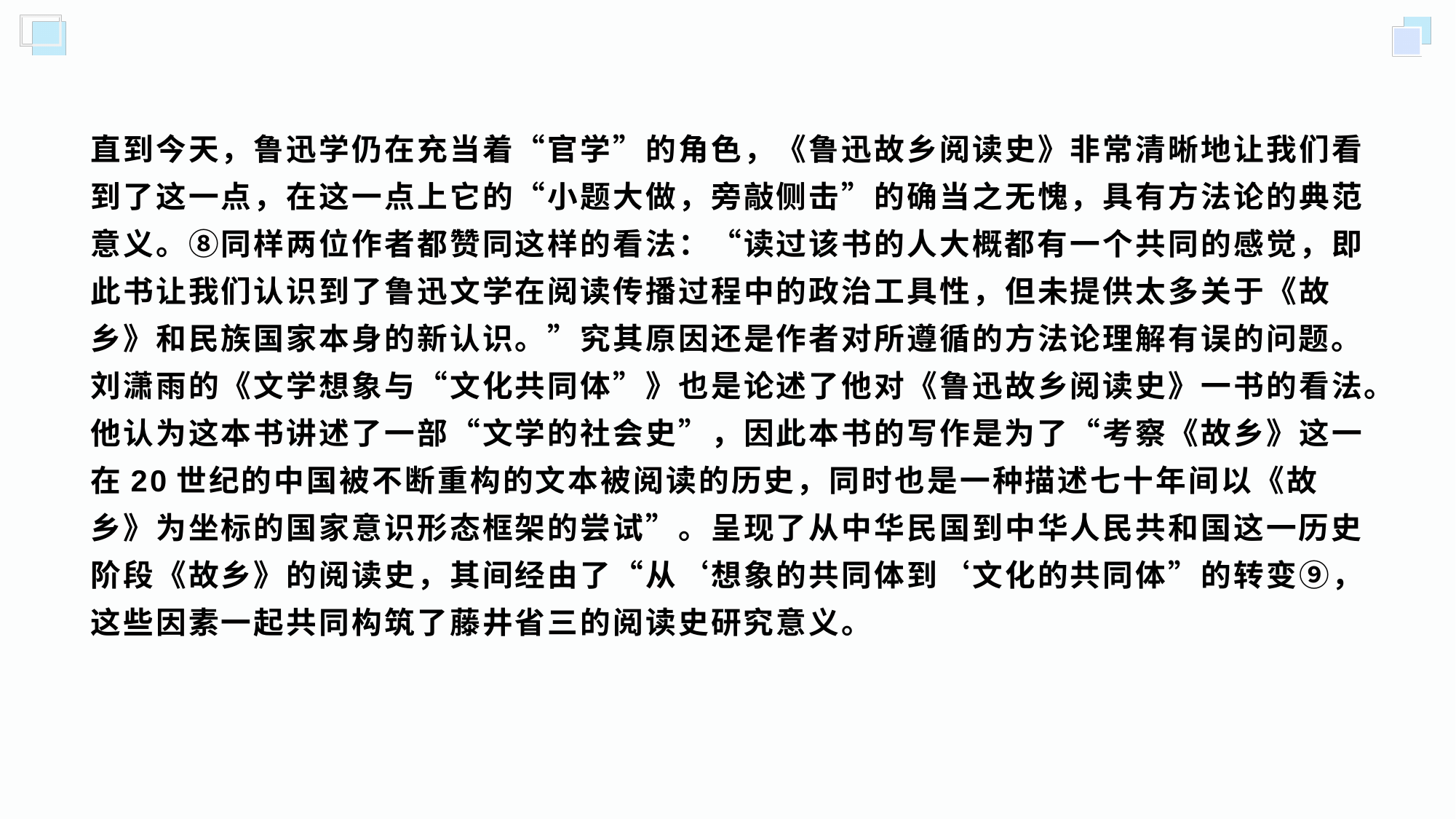

直到今天，鲁迅学仍在充当着“官学”的角色，《鲁迅故乡阅读史》非常清晰地让我们看到了这一点，在这一点上它的“小题大做，旁敲侧击”的确当之无愧，具有方法论的典范意义。⑧同样两位作者都赞同这样的看法：“读过该书的人大概都有一个共同的感觉，即此书让我们认识到了鲁迅文学在阅读传播过程中的政治工具性，但未提供太多关于《故乡》和民族国家本身的新认识。”究其原因还是作者对所遵循的方法论理解有误的问题。刘潇雨的《文学想象与“文化共同体”》也是论述了他对《鲁迅故乡阅读史》一书的看法。他认为这本书讲述了一部“文学的社会史”，因此本书的写作是为了“考察《故乡》这一在20世纪的中国被不断重构的文本被阅读的历史，同时也是一种描述七十年间以《故乡》为坐标的国家意识形态框架的尝试”。呈现了从中华民国到中华人民共和国这一历史阶段《故乡》的阅读史，其间经由了“从‘想象的共同体到‘文化的共同体”的转变⑨，这些因素一起共同构筑了藤井省三的阅读史研究意义。